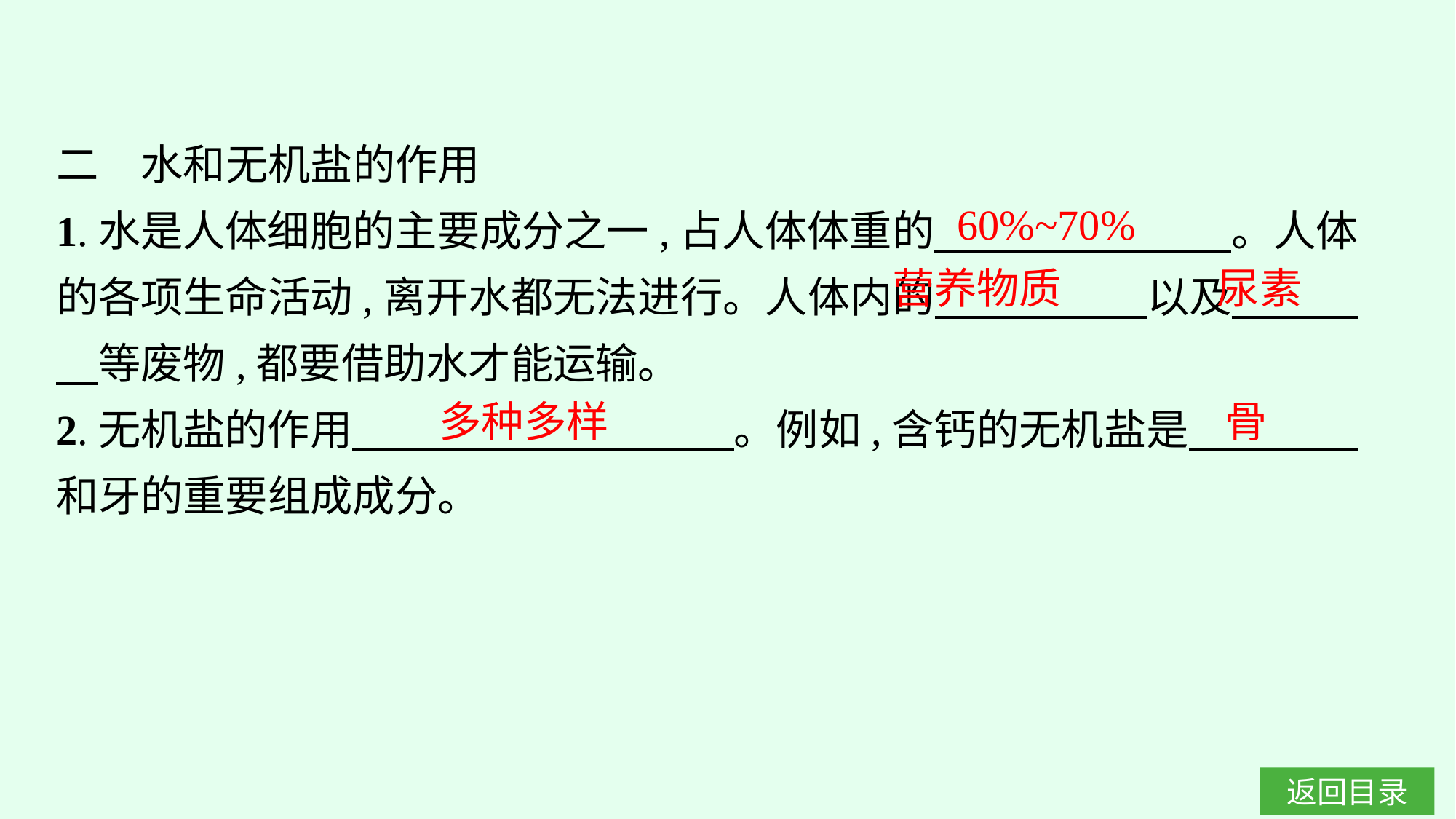

二　水和无机盐的作用
1.水是人体细胞的主要成分之一,占人体体重的　　　　　　　。人体的各项生命活动,离开水都无法进行。人体内的　　　　　以及　　　　等废物,都要借助水才能运输。
2.无机盐的作用　　　　　　　　　。例如,含钙的无机盐是　　　　和牙的重要组成成分。
60%~70%
营养物质
尿素
多种多样
骨